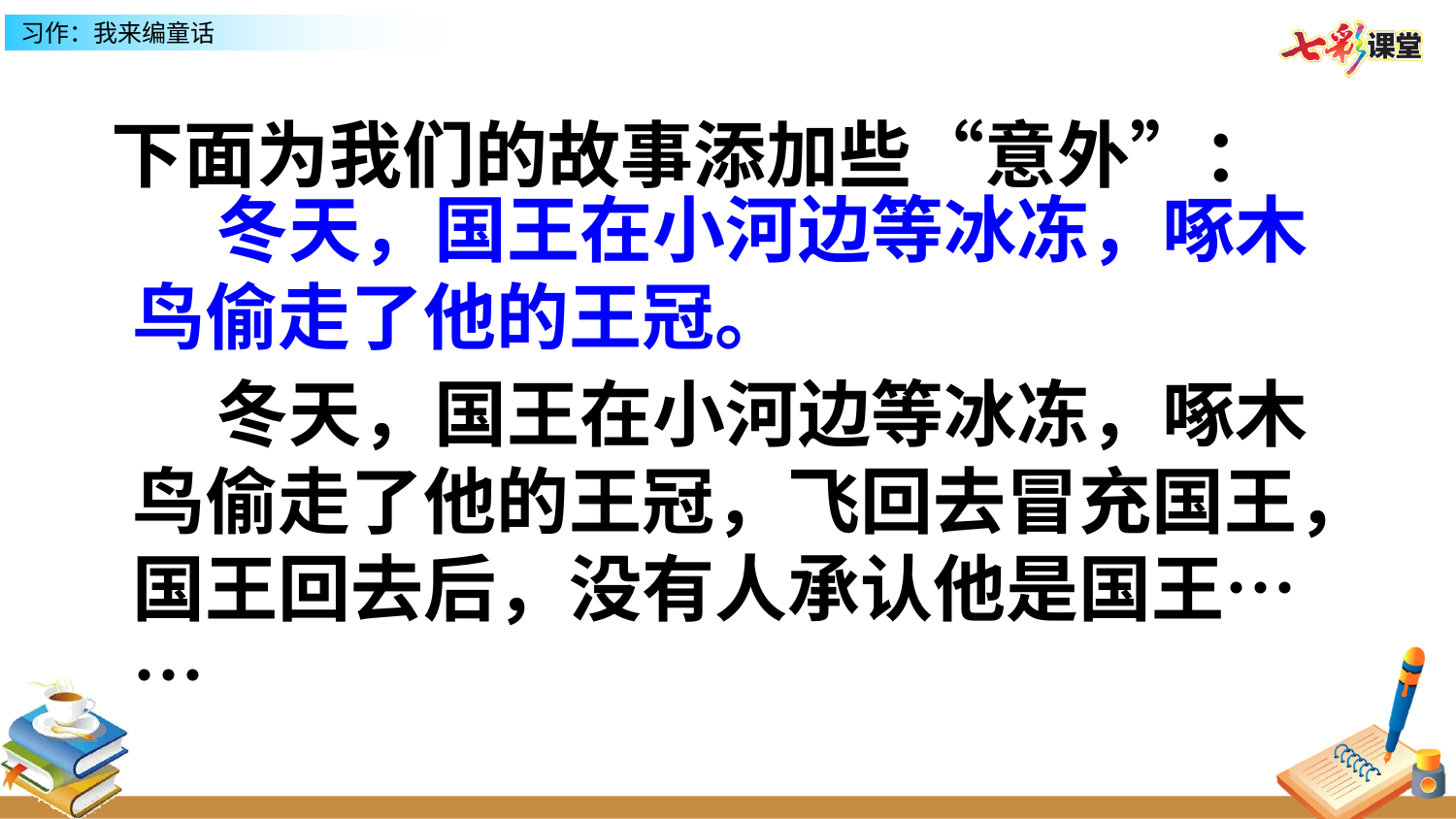

下面为我们的故事添加些“意外”：
    冬天，国王在小河边等冰冻，啄木鸟偷走了他的王冠。
    冬天，国王在小河边等冰冻，啄木鸟偷走了他的王冠，飞回去冒充国王，国王回去后，没有人承认他是国王……